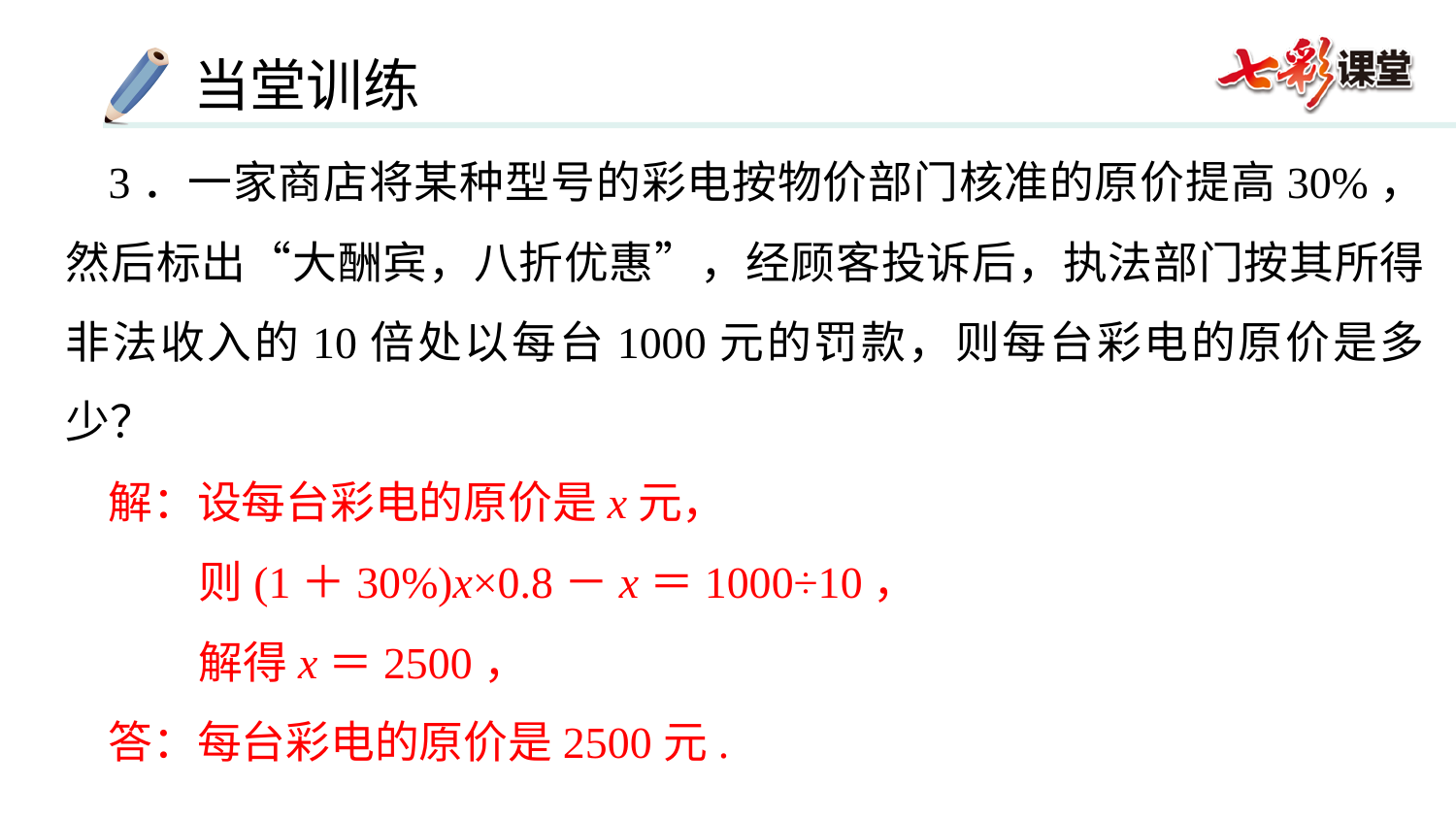

3．一家商店将某种型号的彩电按物价部门核准的原价提高30%，然后标出“大酬宾，八折优惠”，经顾客投诉后，执法部门按其所得非法收入的10倍处以每台1000元的罚款，则每台彩电的原价是多少？
解：设每台彩电的原价是x元，
        则(1＋30%)x×0.8－x＝1000÷10，
        解得x＝2500，
答：每台彩电的原价是2500元.